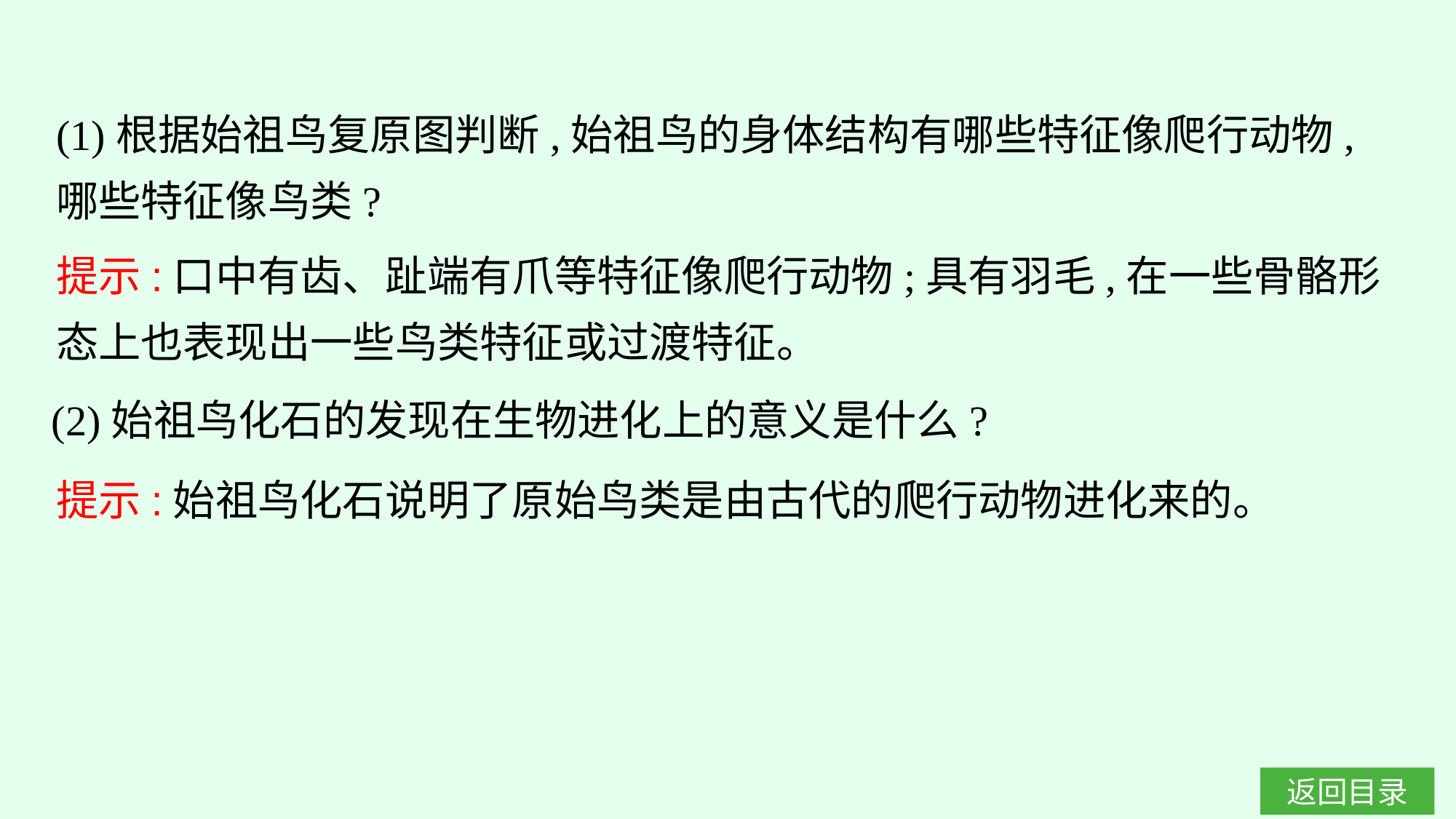

(1)根据始祖鸟复原图判断,始祖鸟的身体结构有哪些特征像爬行动物,哪些特征像鸟类?
提示:口中有齿、趾端有爪等特征像爬行动物;具有羽毛,在一些骨骼形态上也表现出一些鸟类特征或过渡特征。
(2)始祖鸟化石的发现在生物进化上的意义是什么?
提示:始祖鸟化石说明了原始鸟类是由古代的爬行动物进化来的。